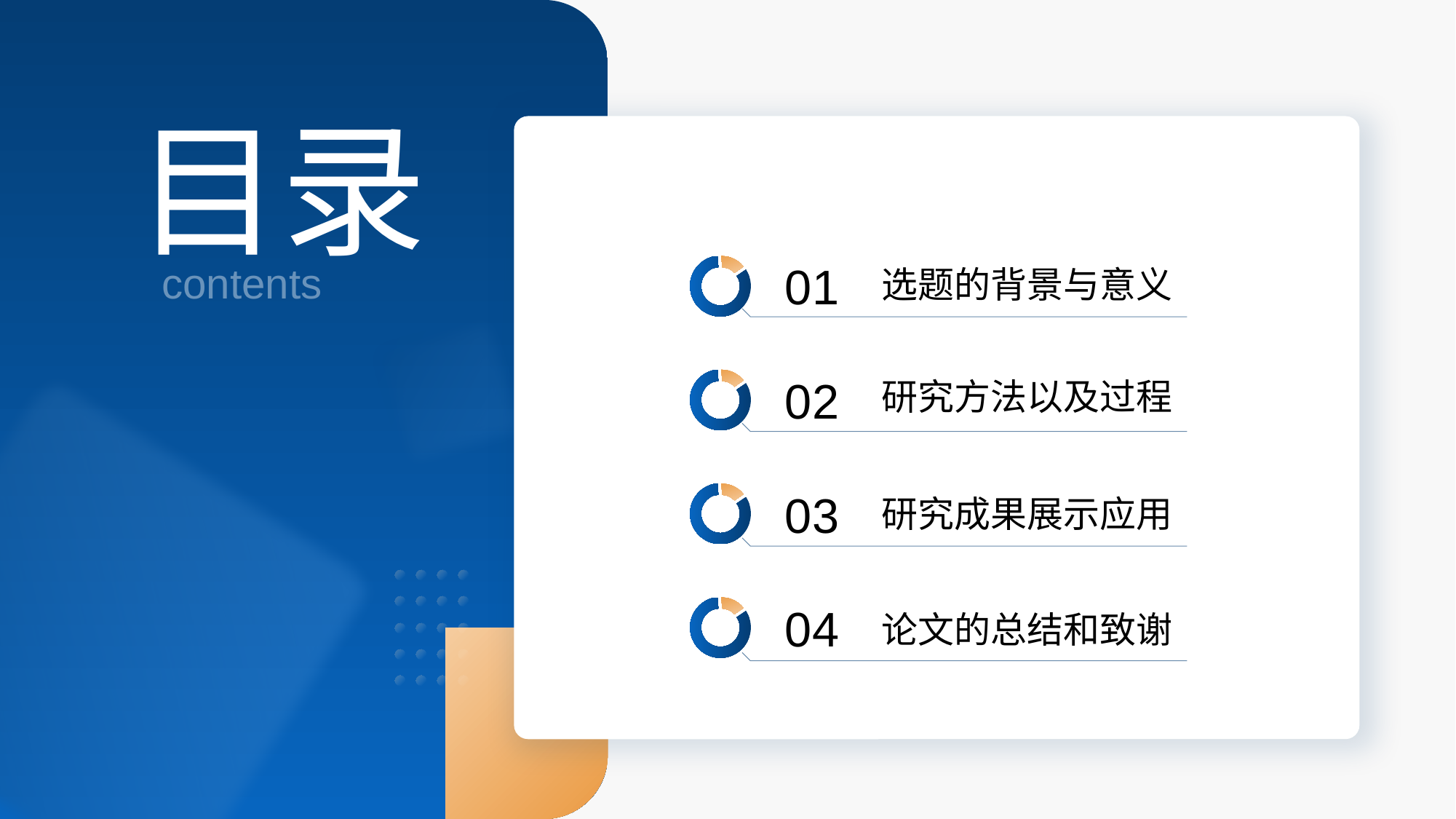

目录

contents
01

选题的背景与意义

02
研究方法以及过程

03

研究成果展示应用

04

论文的总结和致谢